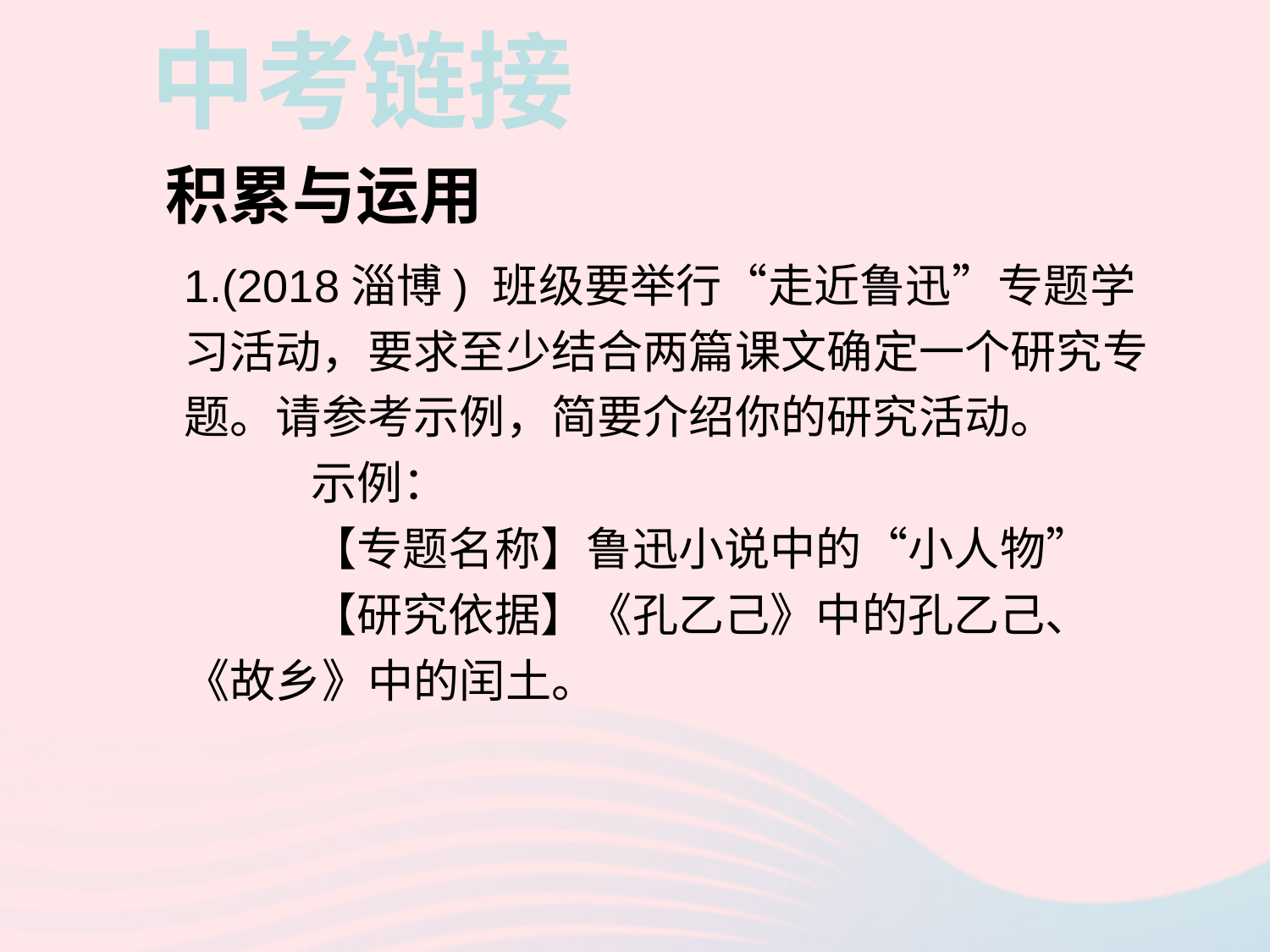

中考链接
积累与运用
1.(2018淄博) 班级要举行“走近鲁迅”专题学习活动，要求至少结合两篇课文确定一个研究专题。请参考示例，简要介绍你的研究活动。
	示例：
	【专题名称】鲁迅小说中的“小人物”
	【研究依据】《孔乙己》中的孔乙己、《故乡》中的闰土。